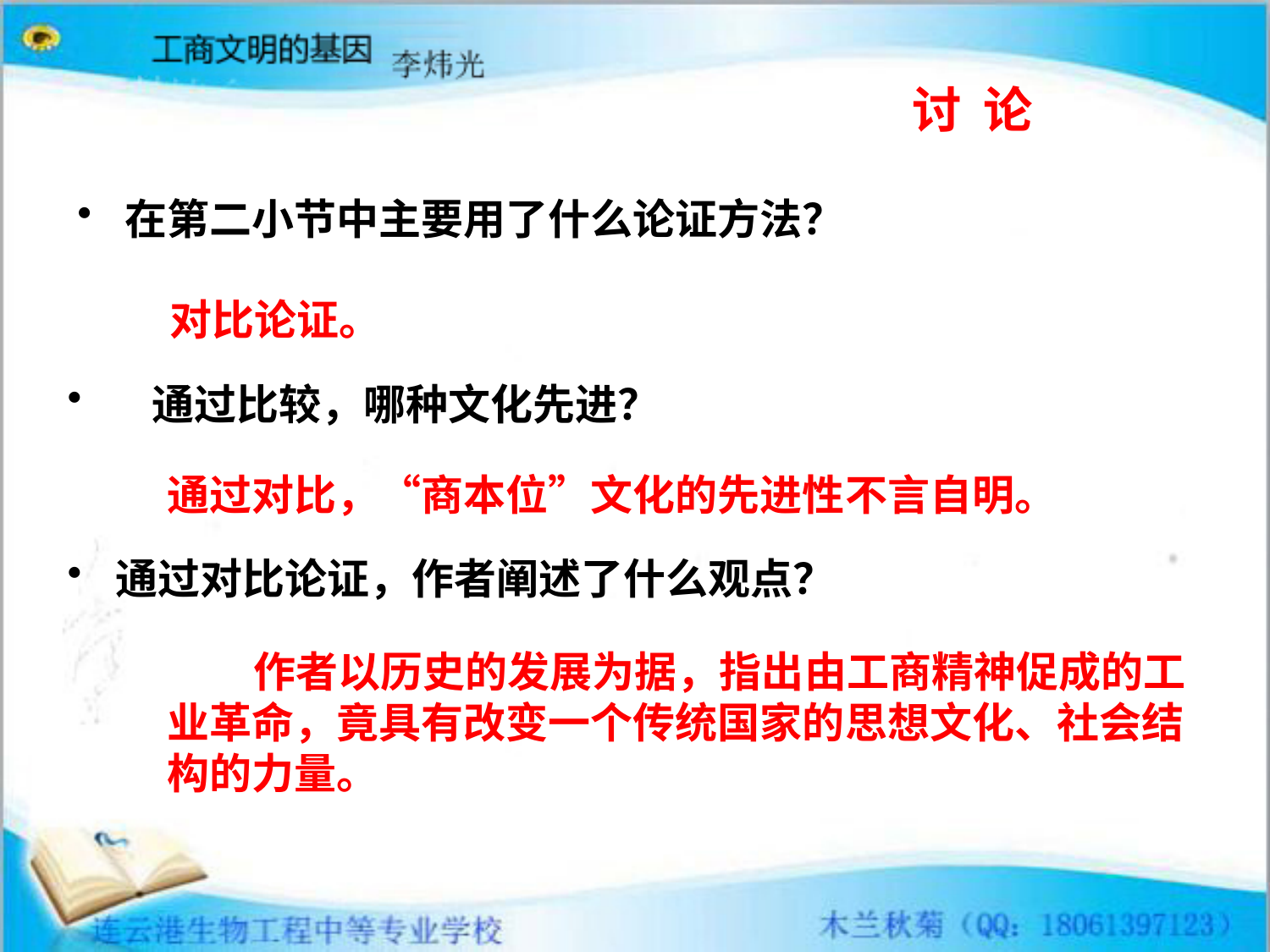

讨  论
在第二小节中主要用了什么论证方法？
对比论证。
通过比较，哪种文化先进？
通过对比，“商本位”文化的先进性不言自明。
通过对比论证，作者阐述了什么观点？
        作者以历史的发展为据，指出由工商精神促成的工业革命，竟具有改变一个传统国家的思想文化、社会结构的力量。